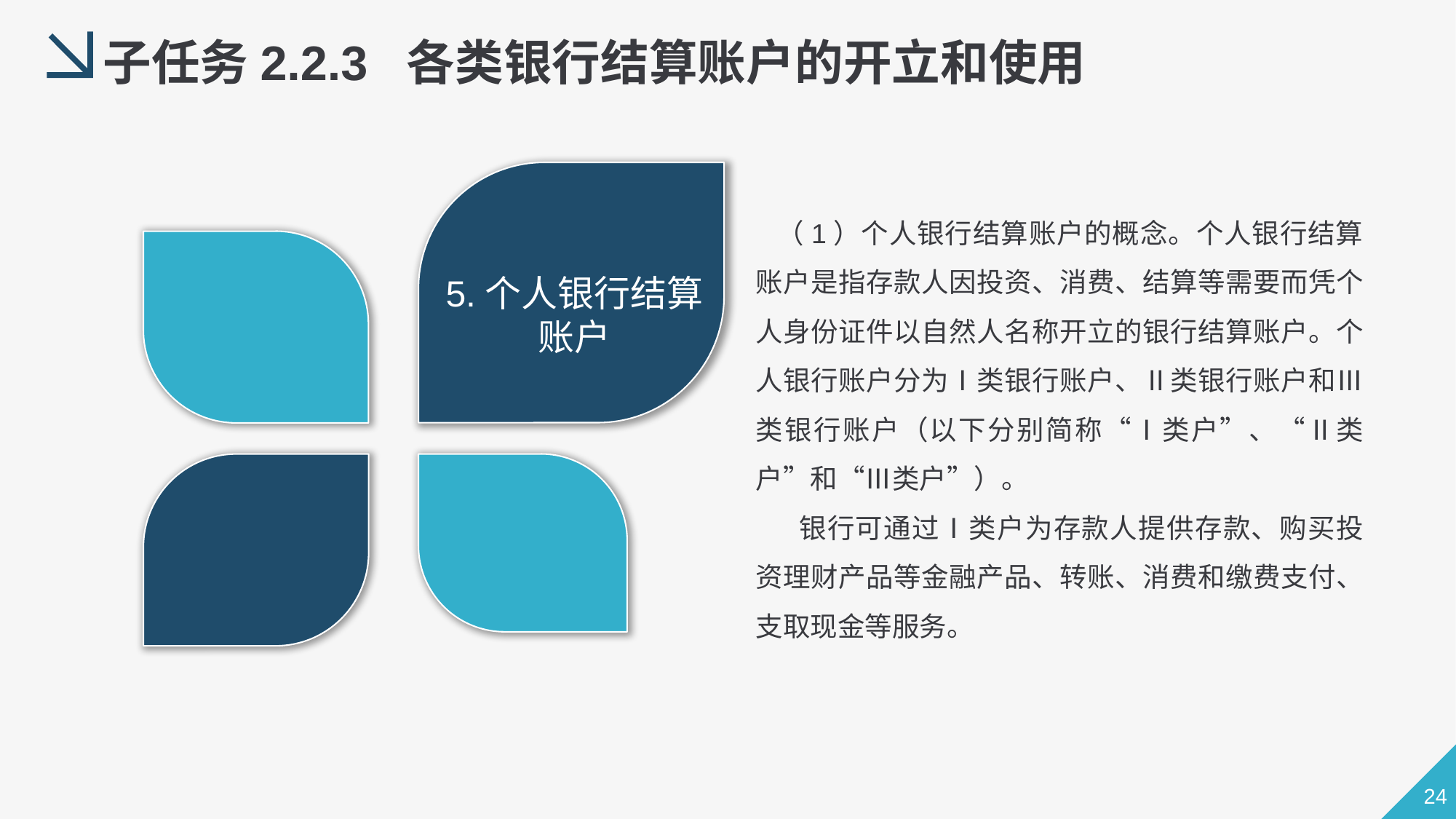

子任务2.2.3  各类银行结算账户的开立和使用

  （1）个人银行结算账户的概念。个人银行结算账户是指存款人因投资、消费、结算等需要而凭个人身份证件以自然人名称开立的银行结算账户。个人银行账户分为Ⅰ类银行账户、Ⅱ类银行账户和Ⅲ类银行账户（以下分别简称“Ⅰ类户”、“Ⅱ类户”和“Ⅲ类户”）。
     银行可通过Ⅰ类户为存款人提供存款、购买投资理财产品等金融产品、转账、消费和缴费支付、支取现金等服务。

5.个人银行结算账户